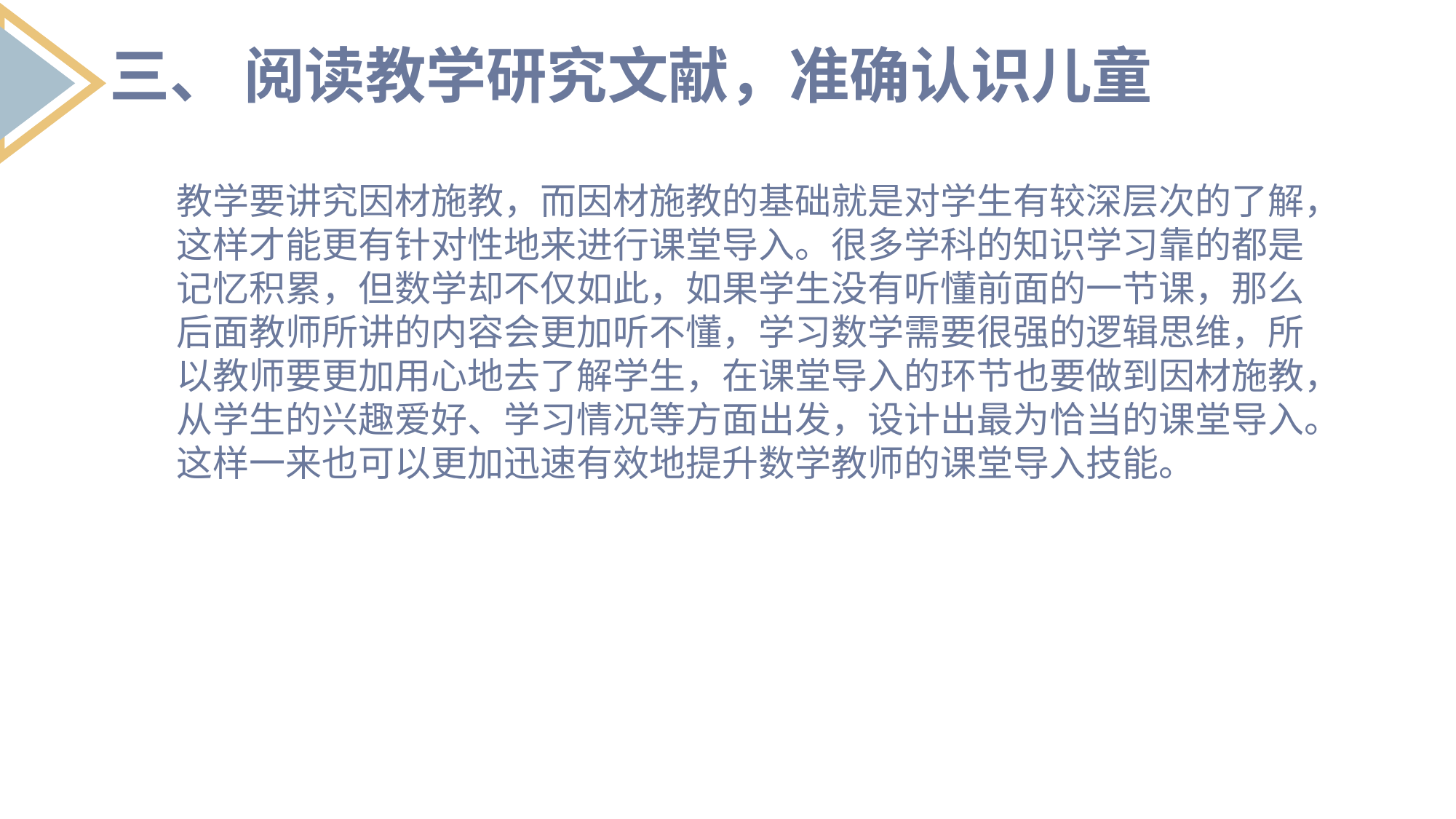

三、 阅读教学研究文献，准确认识儿童

教学要讲究因材施教，而因材施教的基础就是对学生有较深层次的了解，这样才能更有针对性地来进行课堂导入。很多学科的知识学习靠的都是记忆积累，但数学却不仅如此，如果学生没有听懂前面的一节课，那么后面教师所讲的内容会更加听不懂，学习数学需要很强的逻辑思维，所以教师要更加用心地去了解学生，在课堂导入的环节也要做到因材施教，从学生的兴趣爱好、学习情况等方面出发，设计出最为恰当的课堂导入。这样一来也可以更加迅速有效地提升数学教师的课堂导入技能。